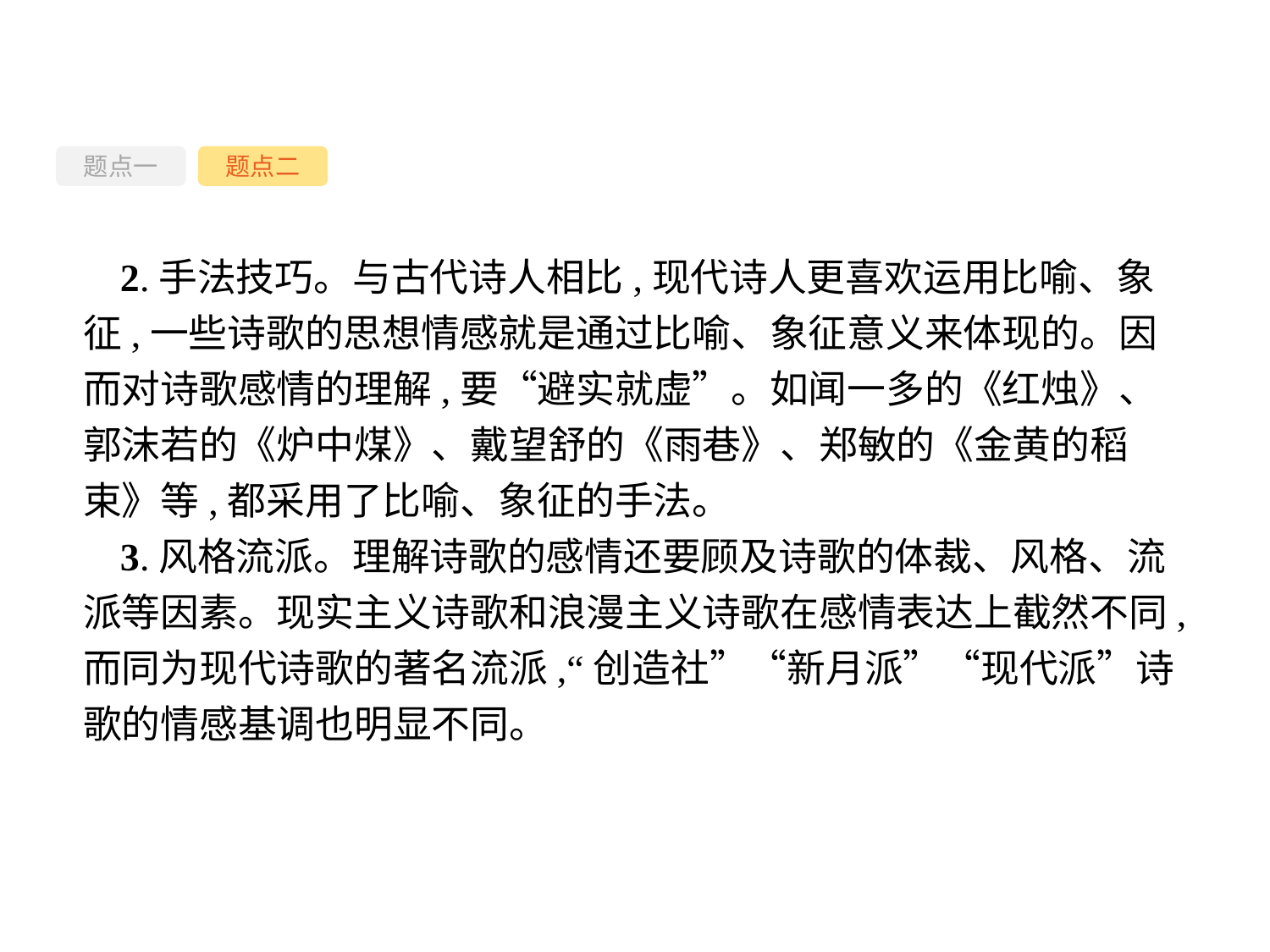

题点一
题点二
2.手法技巧。与古代诗人相比,现代诗人更喜欢运用比喻、象征,一些诗歌的思想情感就是通过比喻、象征意义来体现的。因而对诗歌感情的理解,要“避实就虚”。如闻一多的《红烛》、郭沫若的《炉中煤》、戴望舒的《雨巷》、郑敏的《金黄的稻束》等,都采用了比喻、象征的手法。
3.风格流派。理解诗歌的感情还要顾及诗歌的体裁、风格、流派等因素。现实主义诗歌和浪漫主义诗歌在感情表达上截然不同,而同为现代诗歌的著名流派,“创造社”“新月派”“现代派”诗歌的情感基调也明显不同。
-32-